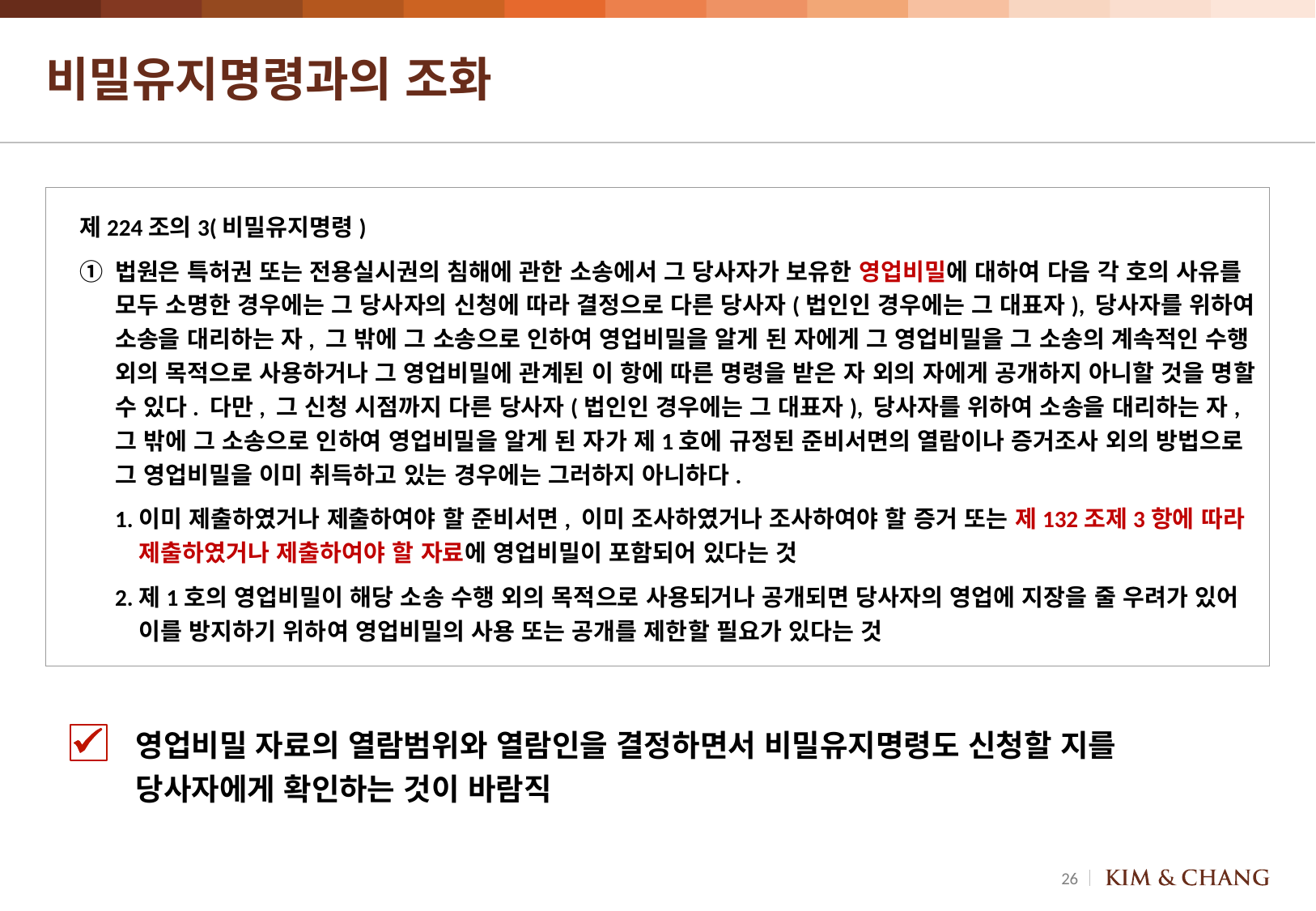

# 비밀유지명령과의 조화
제224조의3(비밀유지명령)
① 	법원은 특허권 또는 전용실시권의 침해에 관한 소송에서 그 당사자가 보유한 영업비밀에 대하여 다음 각 호의 사유를 모두 소명한 경우에는 그 당사자의 신청에 따라 결정으로 다른 당사자(법인인 경우에는 그 대표자), 당사자를 위하여 소송을 대리하는 자, 그 밖에 그 소송으로 인하여 영업비밀을 알게 된 자에게 그 영업비밀을 그 소송의 계속적인 수행 외의 목적으로 사용하거나 그 영업비밀에 관계된 이 항에 따른 명령을 받은 자 외의 자에게 공개하지 아니할 것을 명할 수 있다. 다만, 그 신청 시점까지 다른 당사자(법인인 경우에는 그 대표자), 당사자를 위하여 소송을 대리하는 자, 그 밖에 그 소송으로 인하여 영업비밀을 알게 된 자가 제1호에 규정된 준비서면의 열람이나 증거조사 외의 방법으로 그 영업비밀을 이미 취득하고 있는 경우에는 그러하지 아니하다.
1. 	이미 제출하였거나 제출하여야 할 준비서면, 이미 조사하였거나 조사하여야 할 증거 또는 제132조제3항에 따라 제출하였거나 제출하여야 할 자료에 영업비밀이 포함되어 있다는 것
2. 	제1호의 영업비밀이 해당 소송 수행 외의 목적으로 사용되거나 공개되면 당사자의 영업에 지장을 줄 우려가 있어 이를 방지하기 위하여 영업비밀의 사용 또는 공개를 제한할 필요가 있다는 것
영업비밀 자료의 열람범위와 열람인을 결정하면서 비밀유지명령도 신청할 지를 당사자에게 확인하는 것이 바람직